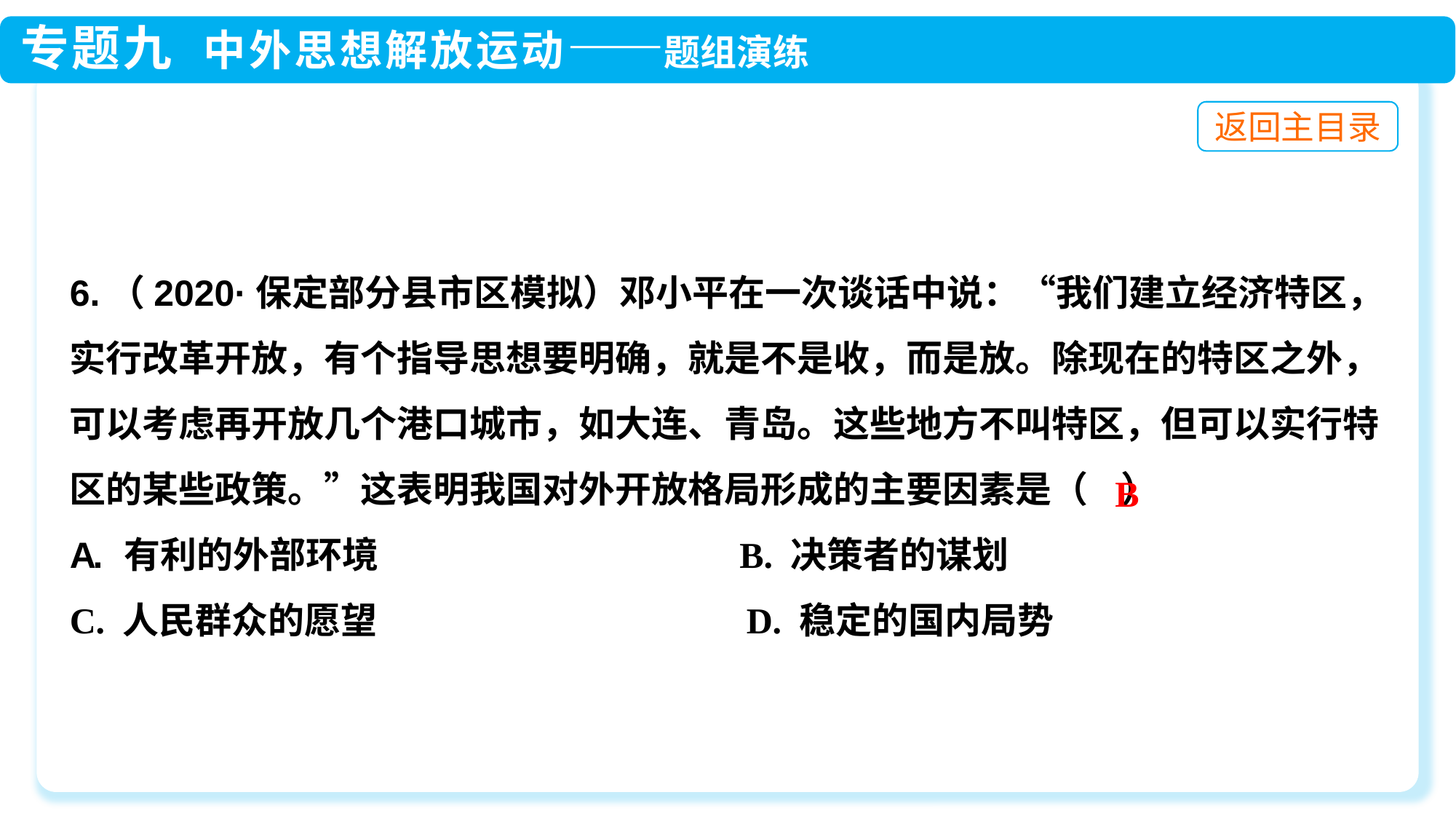

6.（2020·保定部分县市区模拟）邓小平在一次谈话中说：“我们建立经济特区，实行改革开放，有个指导思想要明确，就是不是收，而是放。除现在的特区之外，可以考虑再开放几个港口城市，如大连、青岛。这些地方不叫特区，但可以实行特区的某些政策。”这表明我国对外开放格局形成的主要因素是（    ）
有利的外部环境                                           B. 决策者的谋划
C. 人民群众的愿望                                            D. 稳定的国内局势
B